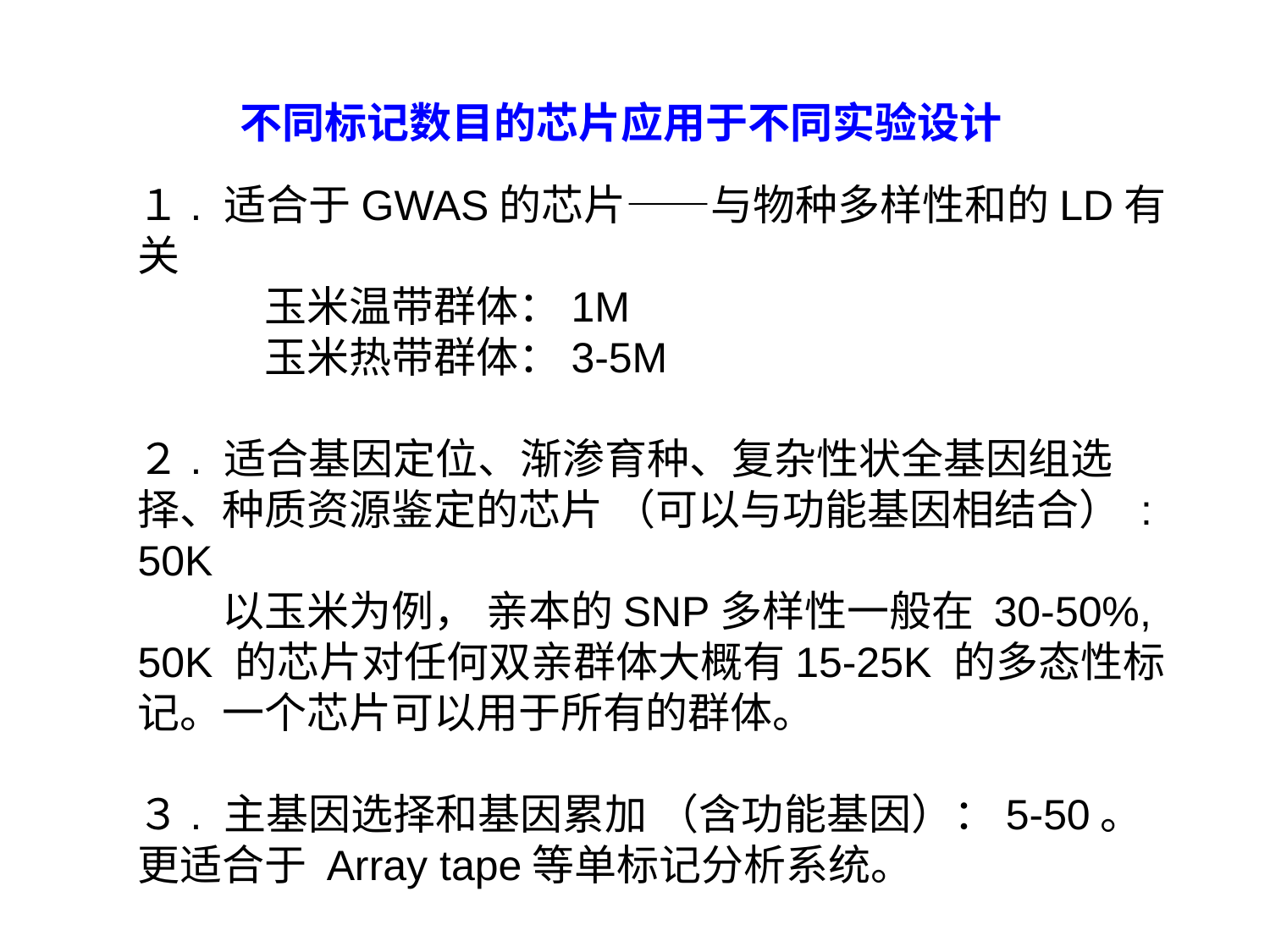

不同标记数目的芯片应用于不同实验设计
１. 适合于GWAS的芯片——与物种多样性和的LD有关
	玉米温带群体：1M
	玉米热带群体：3-5M

２. 适合基因定位、渐渗育种、复杂性状全基因组选择、种质资源鉴定的芯片 （可以与功能基因相结合） : 50K
　　以玉米为例， 亲本的SNP多样性一般在 30-50%,  50K 的芯片对任何双亲群体大概有15-25K 的多态性标记。一个芯片可以用于所有的群体。

３. 主基因选择和基因累加 （含功能基因）：5-50。更适合于 Array tape等单标记分析系统。